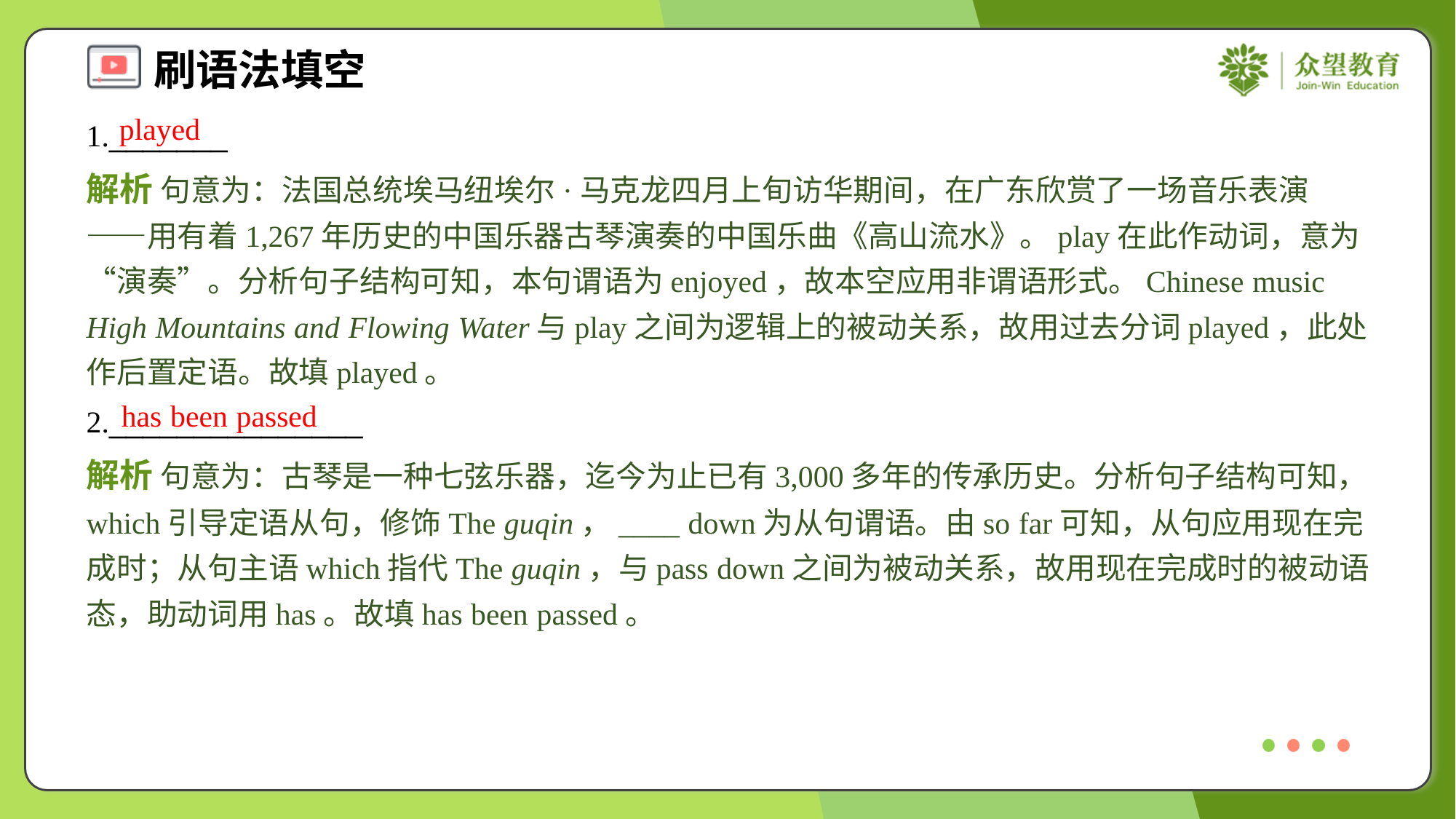

played
1._______
解析 句意为：法国总统埃马纽埃尔·马克龙四月上旬访华期间，在广东欣赏了一场音乐表演——用有着1,267年历史的中国乐器古琴演奏的中国乐曲《高山流水》。play在此作动词，意为“演奏”。分析句子结构可知，本句谓语为enjoyed，故本空应用非谓语形式。Chinese music High Mountains and Flowing Water与play之间为逻辑上的被动关系，故用过去分词played，此处作后置定语。故填played。
has been passed
2._______________
解析 句意为：古琴是一种七弦乐器，迄今为止已有3,000多年的传承历史。分析句子结构可知，which引导定语从句，修饰The guqin，____ down为从句谓语。由so far可知，从句应用现在完成时；从句主语which指代The guqin，与pass down之间为被动关系，故用现在完成时的被动语态，助动词用has。故填has been passed。